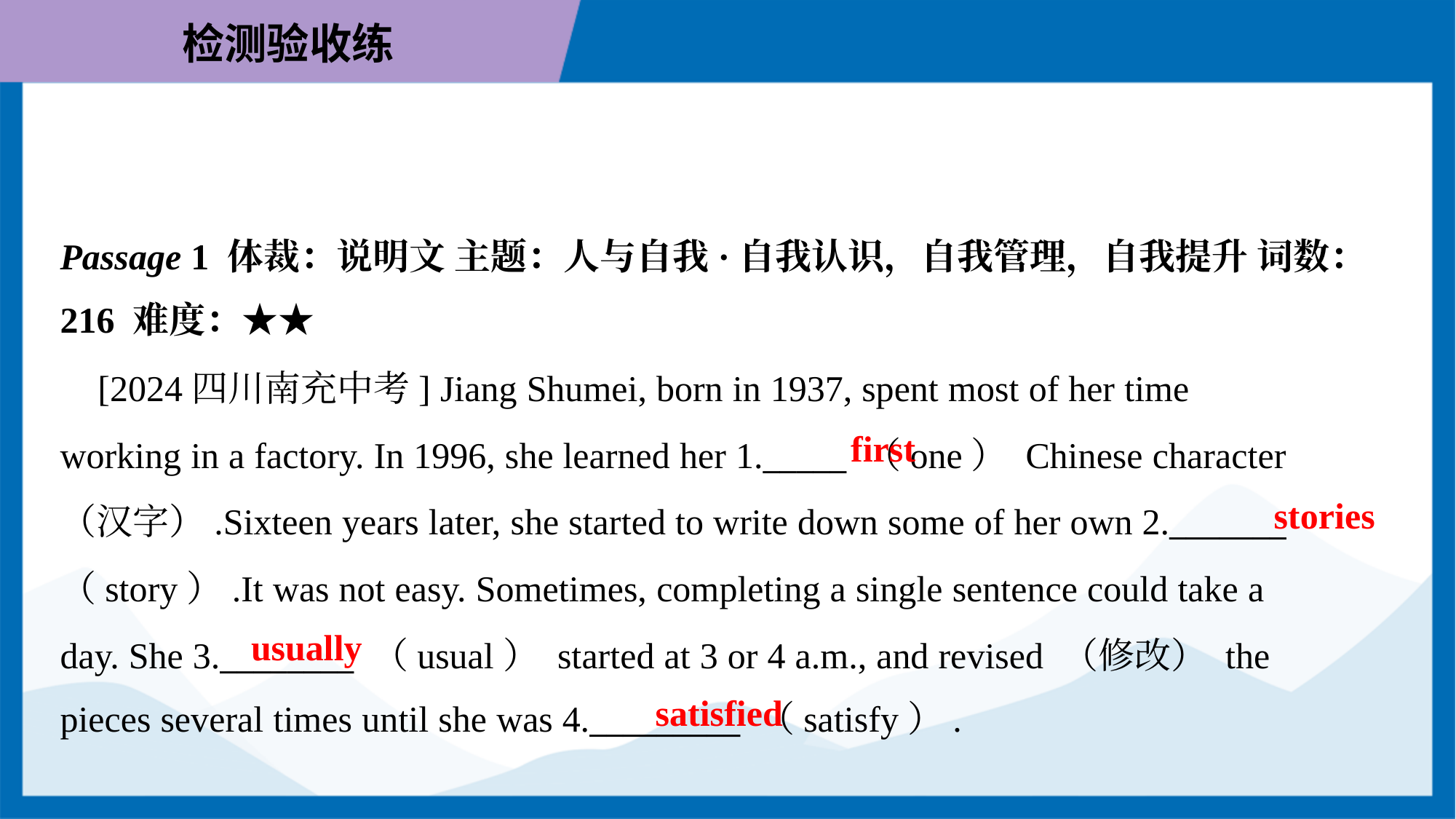

Passage 1 体裁：说明文 主题：人与自我·自我认识，自我管理，自我提升 词数：
216 难度：★★
    [2024四川南充中考] Jiang Shumei, born in 1937, spent most of her time
working in a factory. In 1996, she learned her 1._____ （one） Chinese character
（汉字）.Sixteen years later, she started to write down some of her own 2._______
（story）.It was not easy. Sometimes, completing a single sentence could take a
day. She 3.________ （usual） started at 3 or 4 a.m., and revised （修改） the
pieces several times until she was 4._________ （satisfy）.
first
stories
usually
satisfied